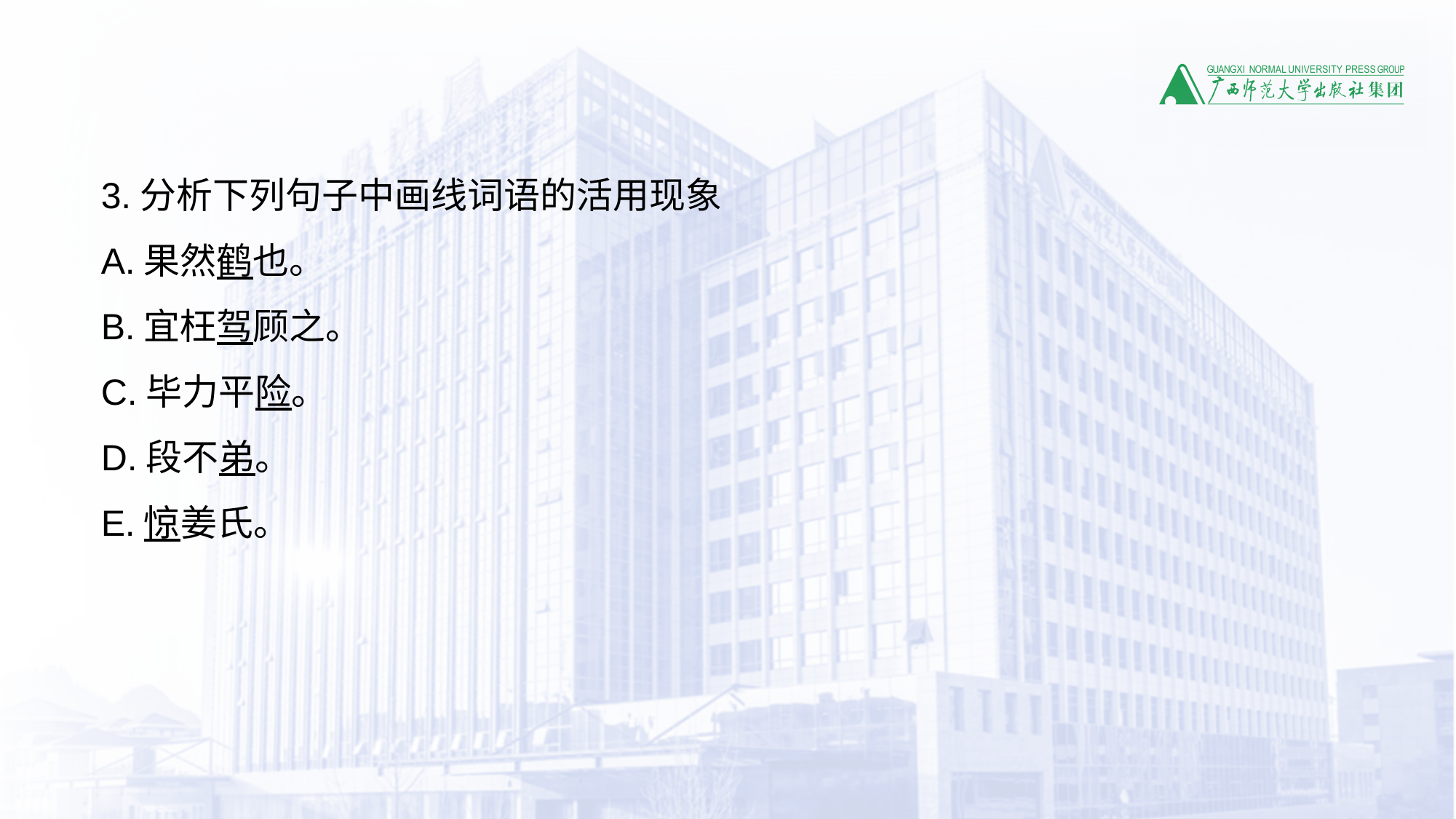

3.分析下列句子中画线词语的活用现象
A.果然鹤也。
B.宜枉驾顾之。
C.毕力平险。
D.段不弟。
E.惊姜氏。